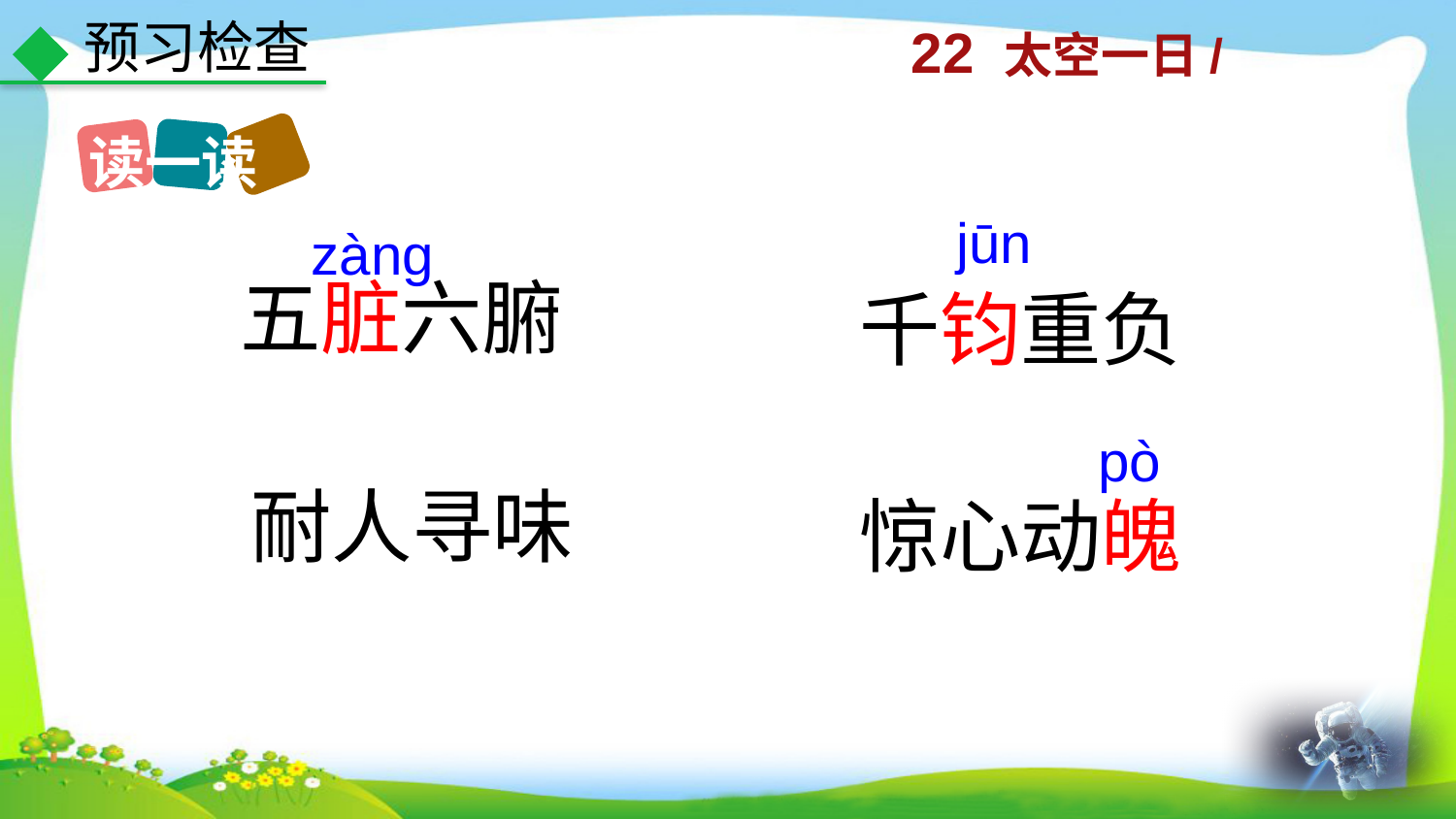

预习检查

读一读

jūn
zàng
五脏六腑
千钧重负
pò
耐人寻味
惊心动魄